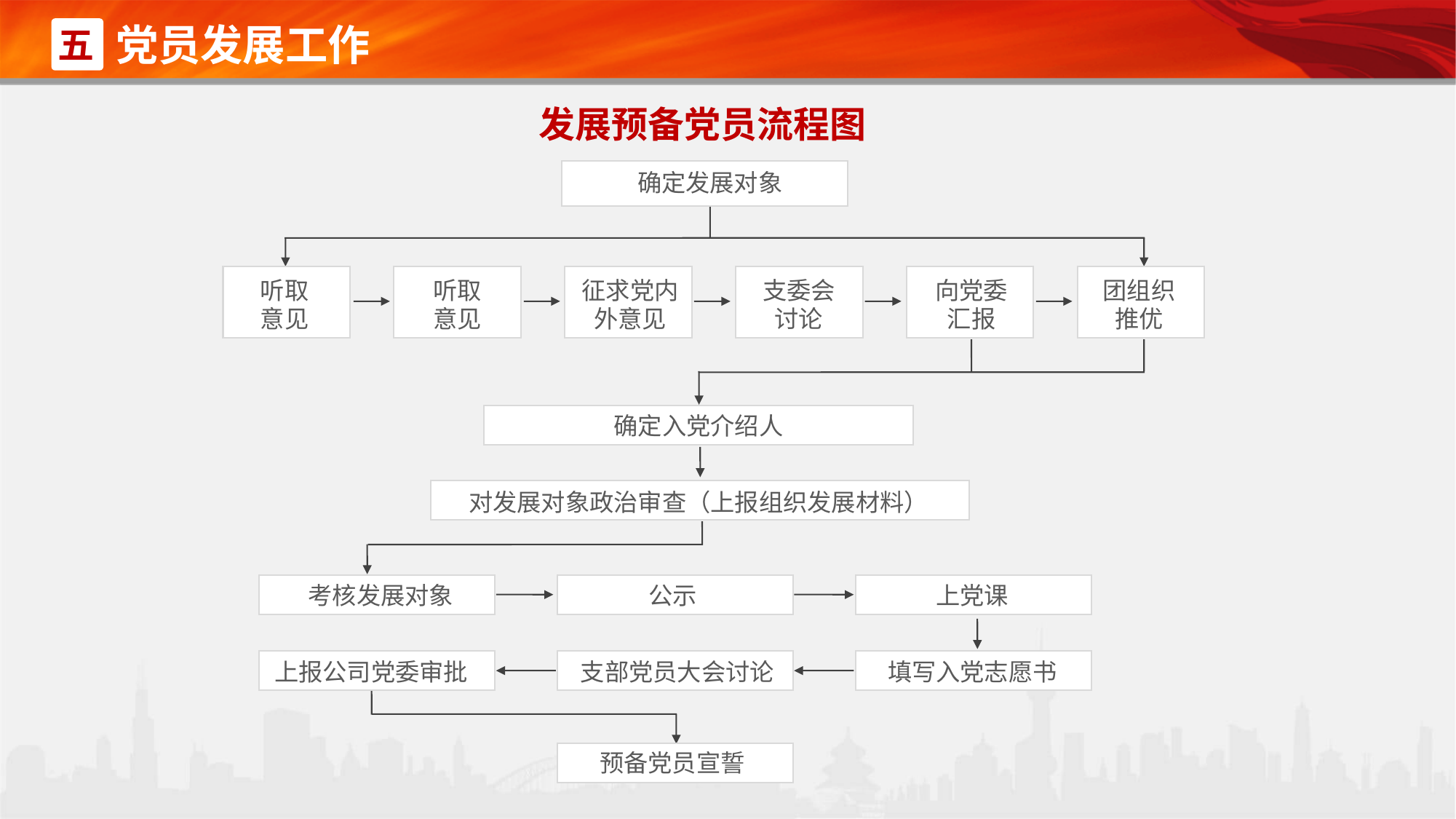

党员发展工作
五

发展预备党员流程图

确定发展对象

听取意见

听取意见

征求党内外意见

支委会讨论

向党委汇报

团组织推优

确定入党介绍人

对发展对象政治审查（上报组织发展材料）

考核发展对象

公示

上党课

上报公司党委审批

支部党员大会讨论

填写入党志愿书

预备党员宣誓